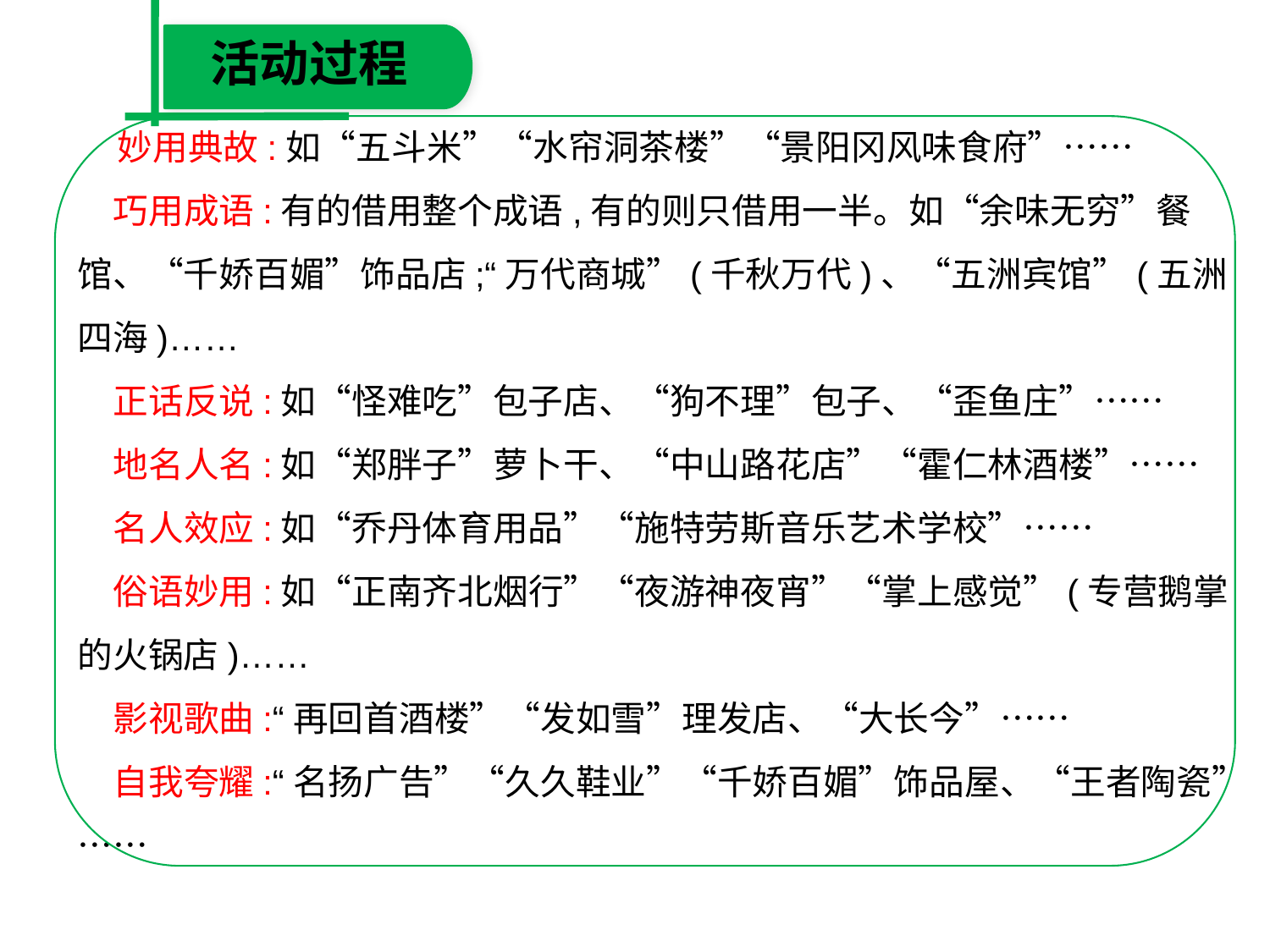

活动过程

    妙用典故:如“五斗米”“水帘洞茶楼”“景阳冈风味食府”……
　巧用成语:有的借用整个成语,有的则只借用一半。如“余味无穷”餐馆、“千娇百媚”饰品店;“万代商城”(千秋万代)、“五洲宾馆”(五洲四海)……
　正话反说:如“怪难吃”包子店、“狗不理”包子、“歪鱼庄”……
　地名人名:如“郑胖子”萝卜干、“中山路花店”“霍仁林酒楼”……
　名人效应:如“乔丹体育用品”“施特劳斯音乐艺术学校”……
　俗语妙用:如“正南齐北烟行”“夜游神夜宵”“掌上感觉”(专营鹅掌的火锅店)……
　影视歌曲:“再回首酒楼”“发如雪”理发店、“大长今”……
　自我夸耀:“名扬广告”“久久鞋业”“千娇百媚”饰品屋、“王者陶瓷”……